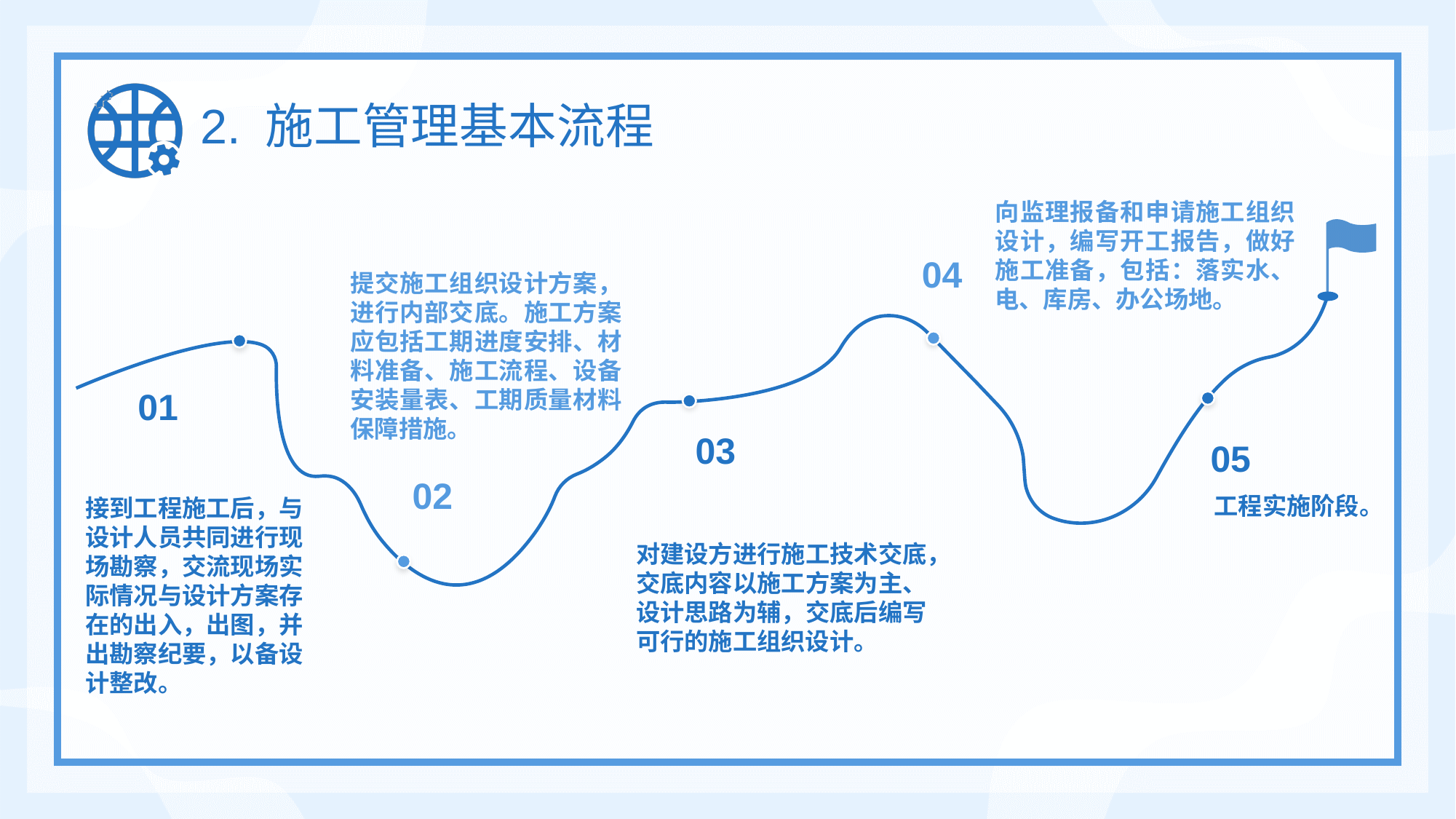

2. 施工管理基本流程
向监理报备和申请施工组织设计，编写开工报告，做好施工准备，包括：落实水、电、库房、办公场地。

04

提交施工组织设计方案，进行内部交底。施工方案应包括工期进度安排、材料准备、施工流程、设备安装量表、工期质量材料保障措施。

01

03
05
接到工程施工后，与设计人员共同进行现场勘察，交流现场实际情况与设计方案存在的出入，出图，并出勘察纪要，以备设计整改。
02
对建设方进行施工技术交底，交底内容以施工方案为主、设计思路为辅，交底后编写可行的施工组织设计。
工程实施阶段。